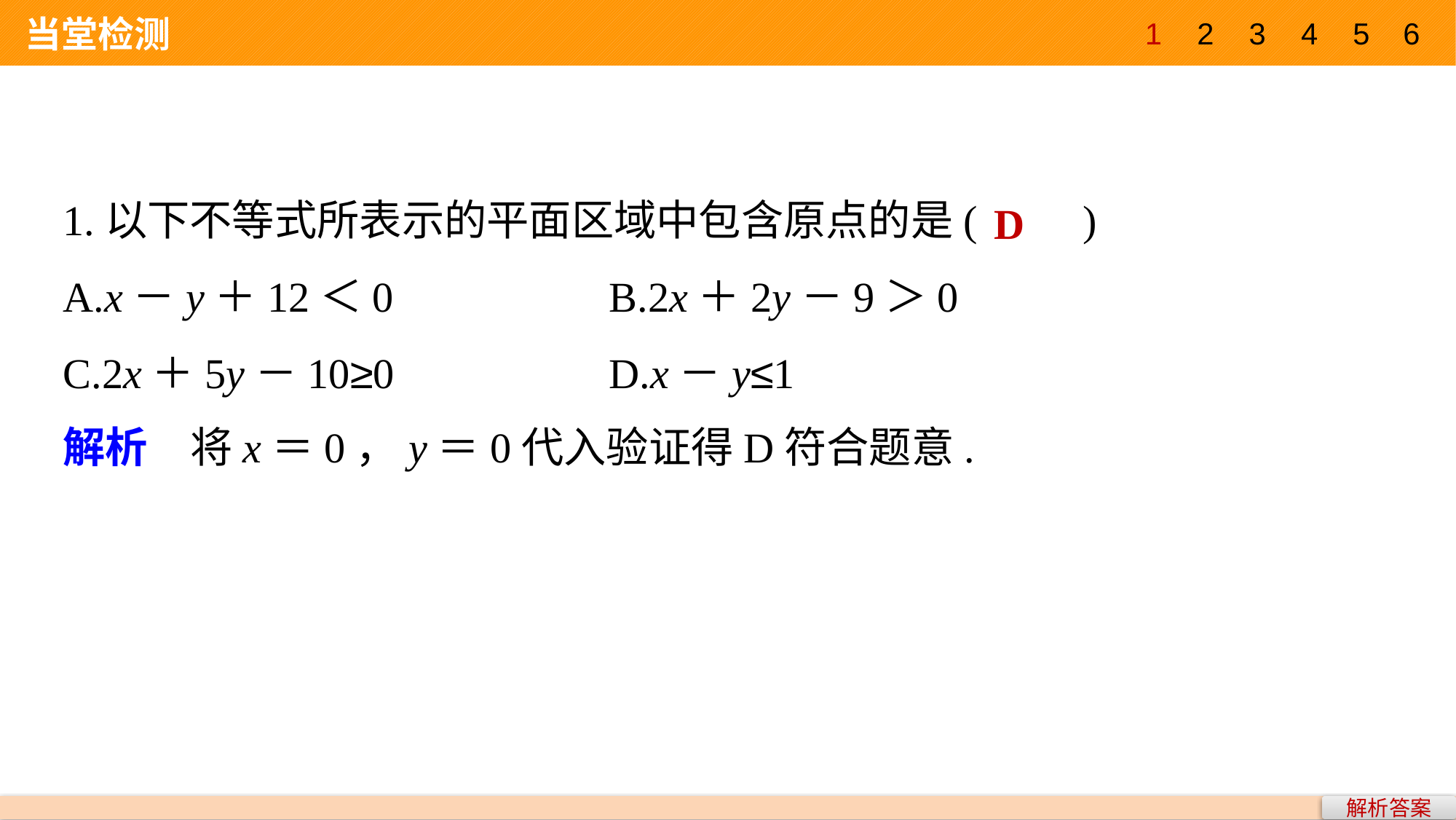

1
2
3
4
5
6
  当堂检测
1.以下不等式所表示的平面区域中包含原点的是(　　)
A.x－y＋12＜0  		B.2x＋2y－9＞0
C.2x＋5y－10≥0  		D.x－y≤1
D
解析　将x＝0，y＝0代入验证得D符合题意.
解析答案